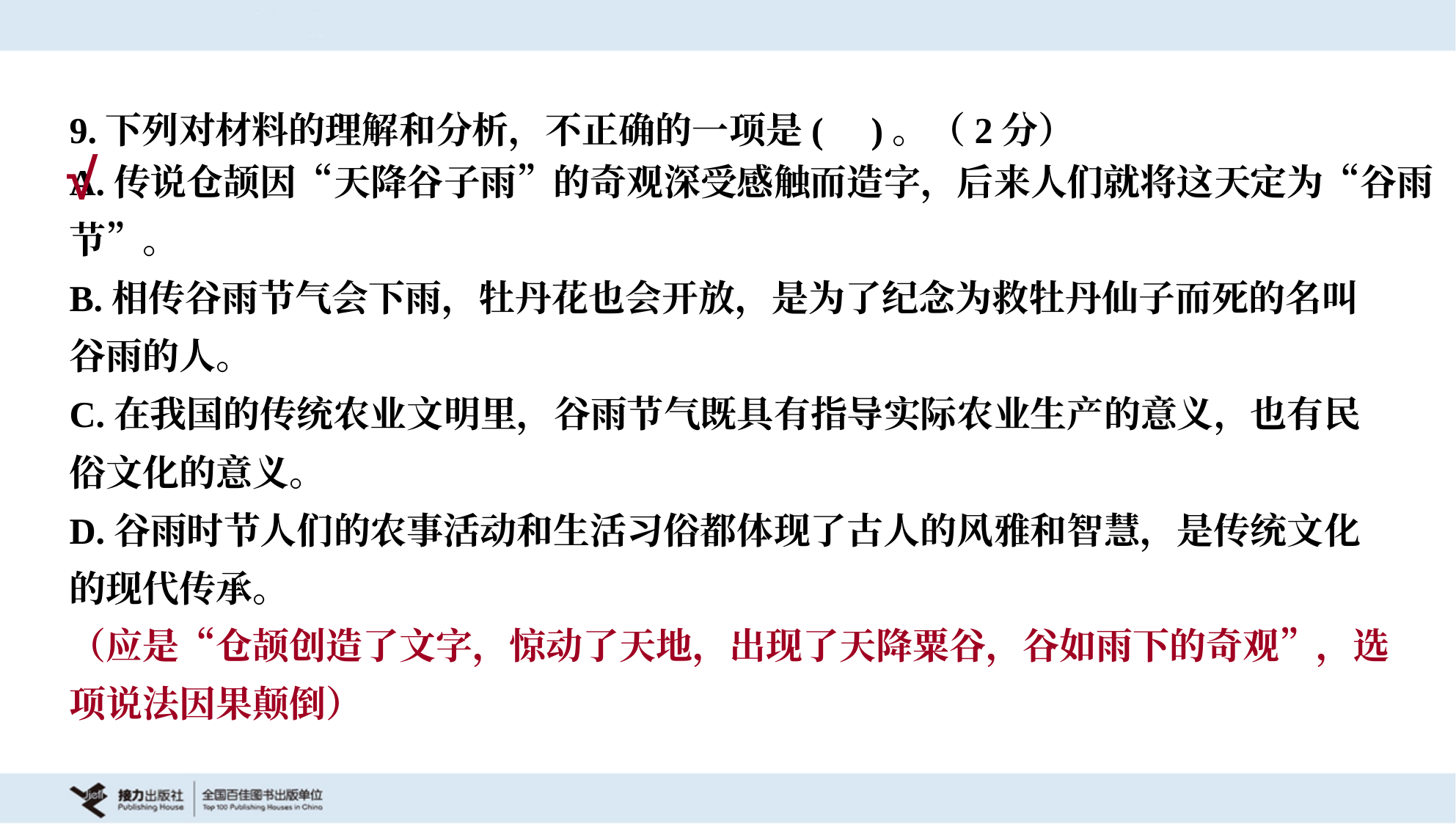

9.下列对材料的理解和分析，不正确的一项是(     )。（2分）
√
A.传说仓颉因“天降谷子雨”的奇观深受感触而造字，后来人们就将这天定为“谷雨
节”。
B.相传谷雨节气会下雨，牡丹花也会开放，是为了纪念为救牡丹仙子而死的名叫
谷雨的人。
C.在我国的传统农业文明里，谷雨节气既具有指导实际农业生产的意义，也有民
俗文化的意义。
D.谷雨时节人们的农事活动和生活习俗都体现了古人的风雅和智慧，是传统文化
的现代传承。
（应是“仓颉创造了文字，惊动了天地，出现了天降粟谷，谷如雨下的奇观”，选
项说法因果颠倒）